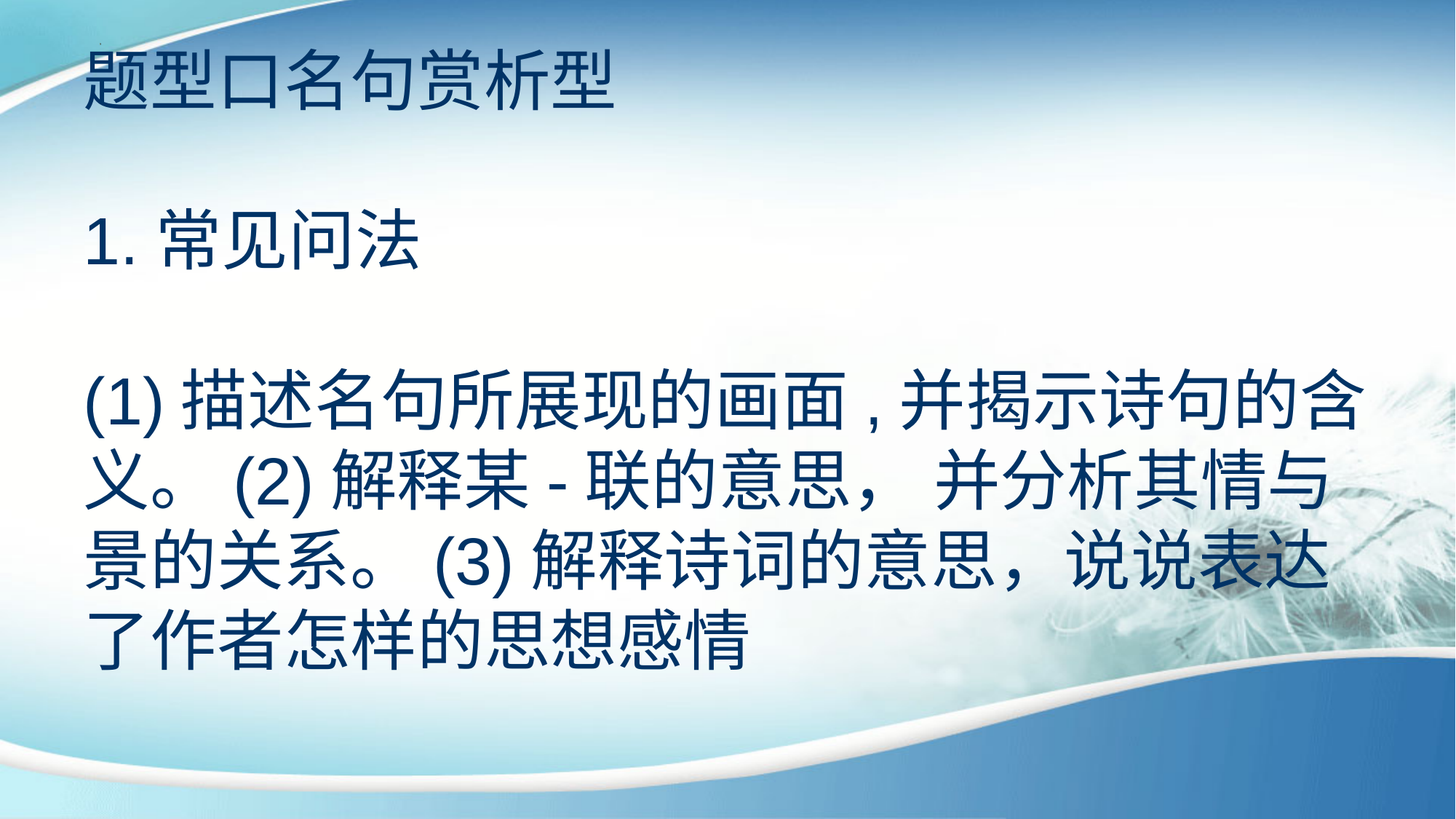

题型口名句赏析型
1.常见问法
(1)描述名句所展现的画面,并揭示诗句的含义。(2)解释某-联的意思， 并分析其情与景的关系。(3)解释诗词的意思，说说表达了作者怎样的思想感情